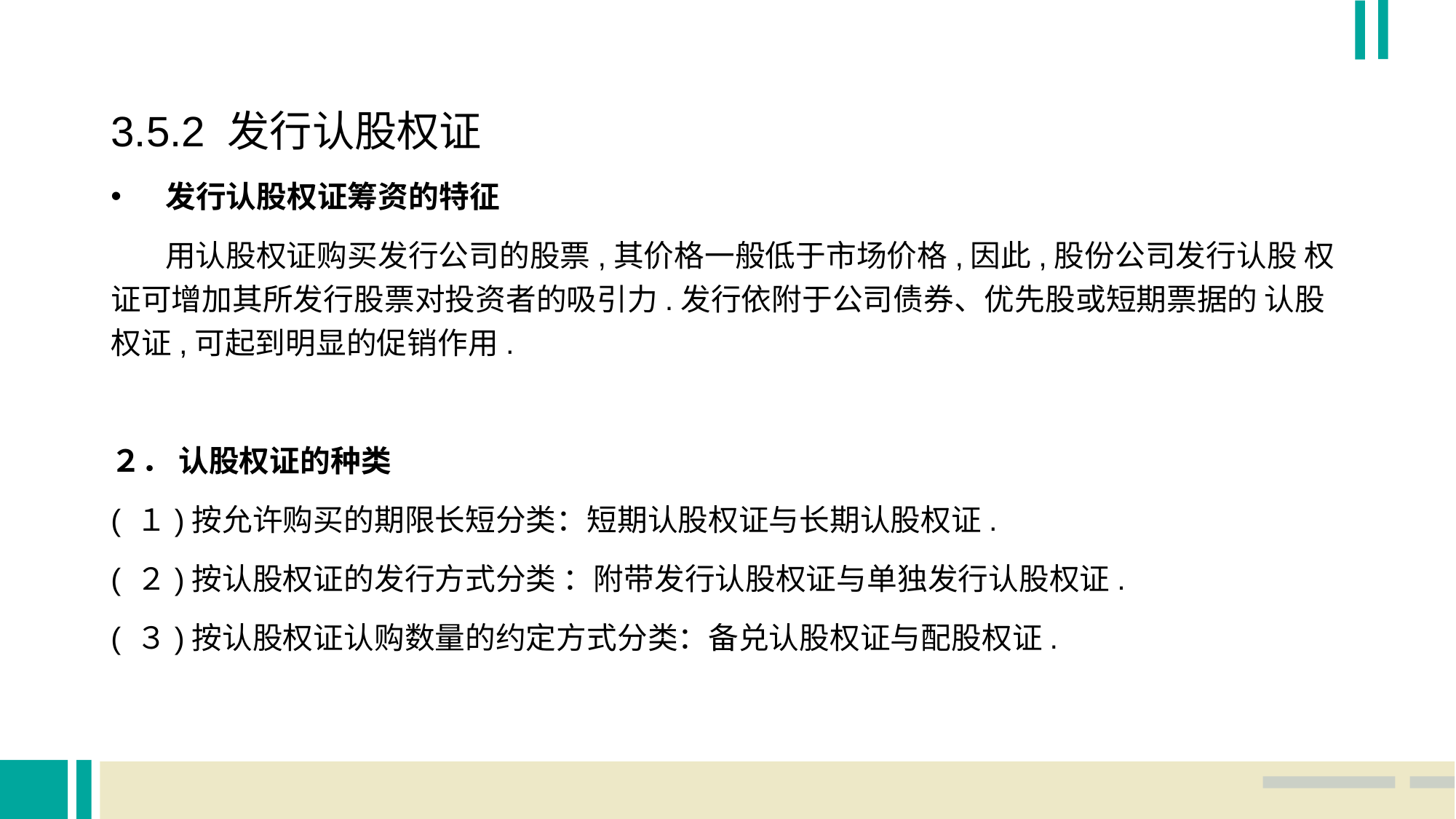

3.5.2 发行认股权证
发行认股权证筹资的特征
       用认股权证购买发行公司的股票,其价格一般低于市场价格,因此,股份公司发行认股 权证可增加其所发行股票对投资者的吸引力.发行依附于公司债券、优先股或短期票据的 认股权证,可起到明显的促销作用.

２． 认股权证的种类
( １)按允许购买的期限长短分类：短期认股权证与长期认股权证.
( ２)按认股权证的发行方式分类 ：附带发行认股权证与单独发行认股权证.
( ３)按认股权证认购数量的约定方式分类：备兑认股权证与配股权证.